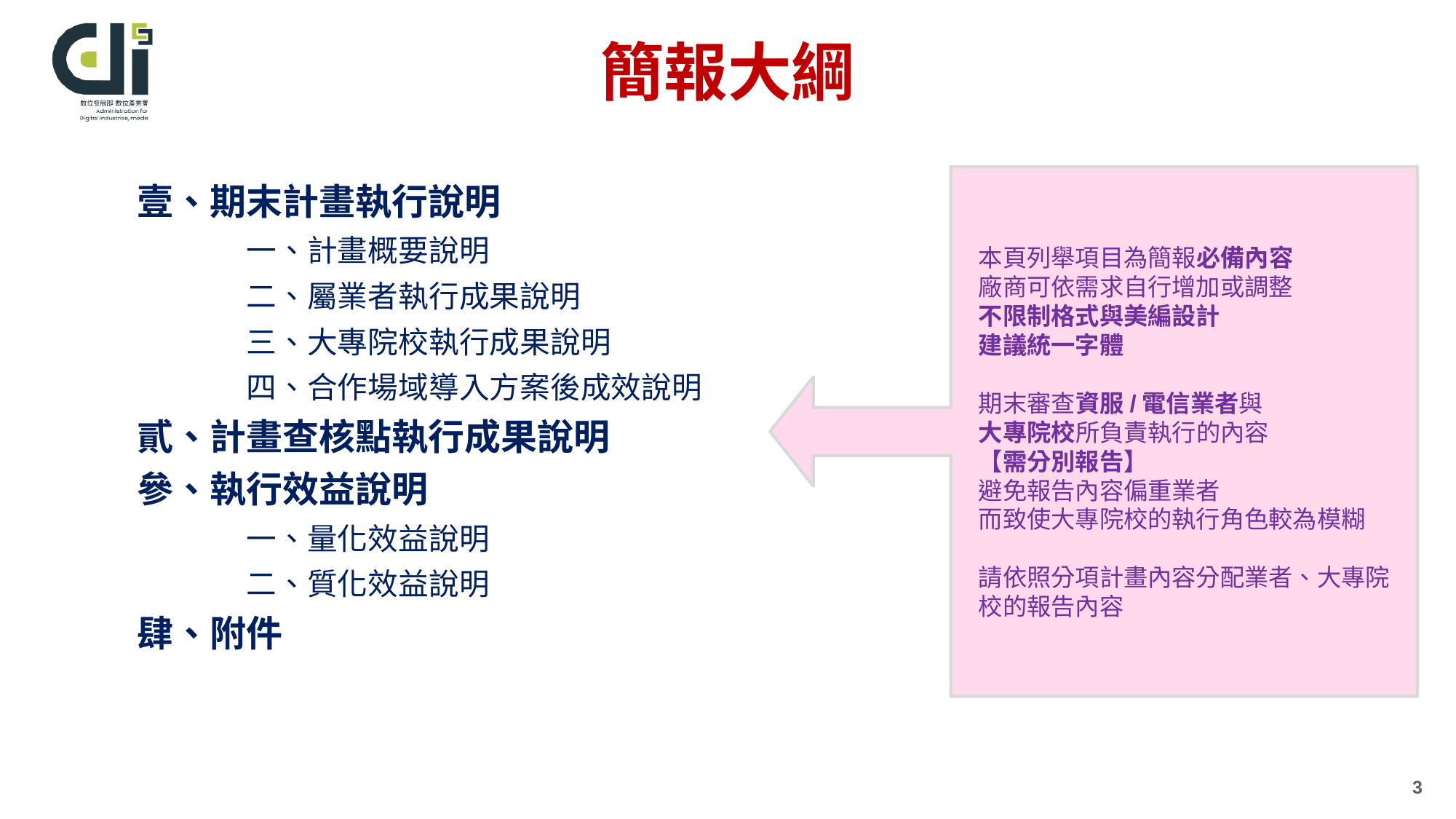

# 簡報大綱
本頁列舉項目為簡報必備內容
廠商可依需求自行增加或調整
不限制格式與美編設計
建議統一字體

期末審查資服/電信業者與
大專院校所負責執行的內容
【需分別報告】
避免報告內容偏重業者
而致使大專院校的執行角色較為模糊

請依照分項計畫內容分配業者、大專院校的報告內容
壹、期末計畫執行說明
	一、計畫概要說明
	二、屬業者執行成果說明
	三、大專院校執行成果說明
	四、合作場域導入方案後成效說明
貳、計畫查核點執行成果說明
參、執行效益說明
	一、量化效益說明
	二、質化效益說明
肆、附件
3